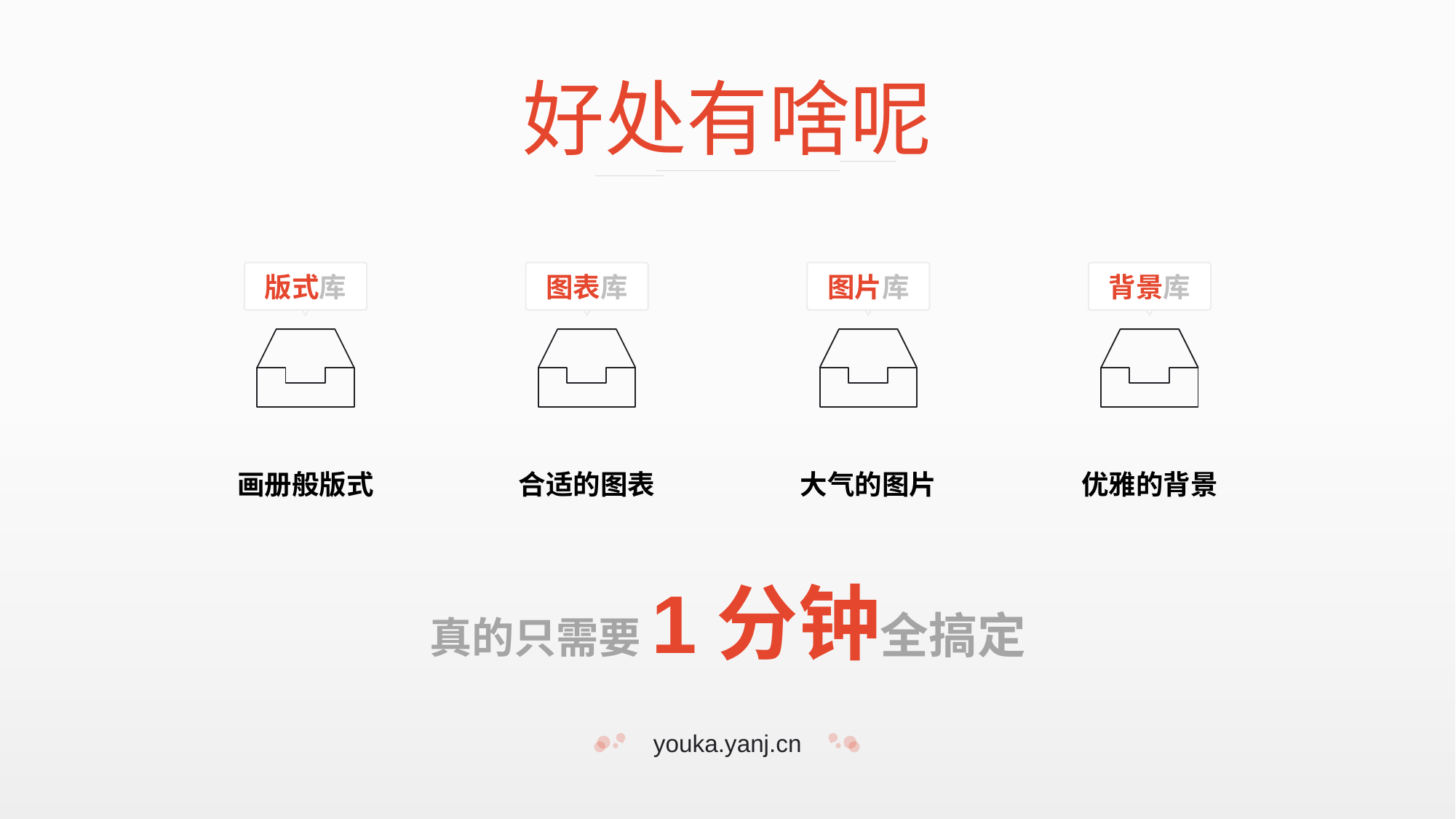

好处有啥呢
版式库

画册般版式
图表库

合适的图表
图片库

大气的图片
背景库

优雅的背景
真的只需要1分钟全搞定
youka.yanj.cn